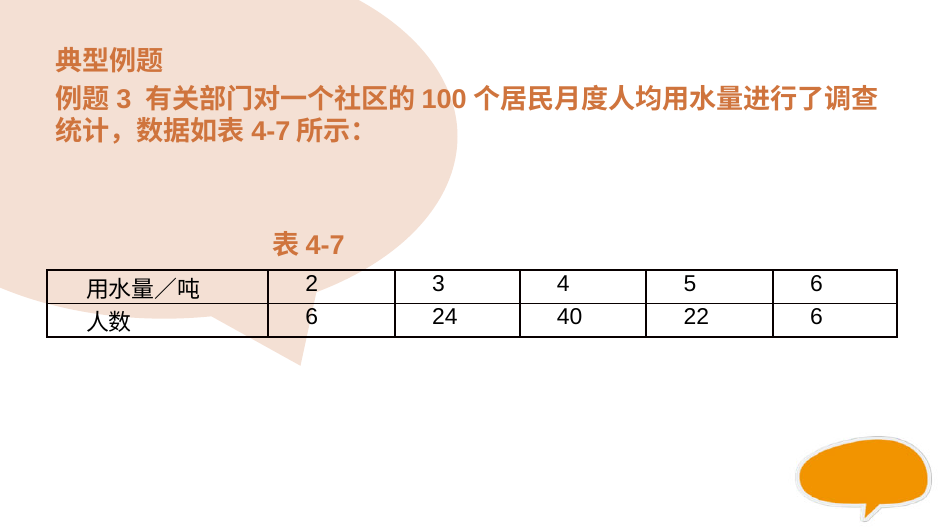

#
典型例题
例题3 有关部门对一个社区的100个居民月度人均用水量进行了调查统计，数据如表4-7所示：

                                   表4-7

| 用水量／吨 | 2 | 3 | 4 | 5 | 6 |
| --- | --- | --- | --- | --- | --- |
| 人数 | 6 | 24 | 40 | 22 | 6 |